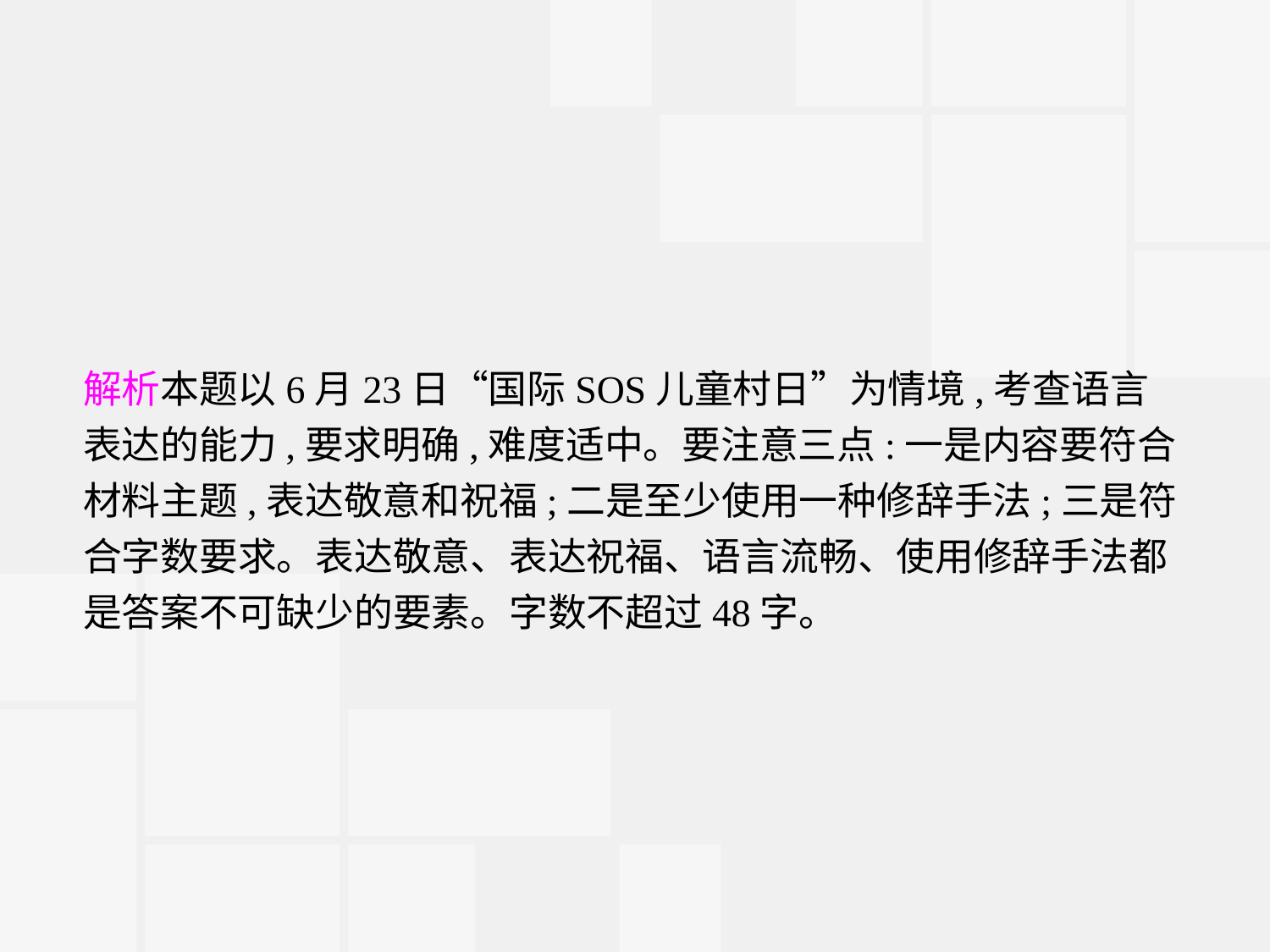

解析本题以6月23日“国际SOS儿童村日”为情境,考查语言表达的能力,要求明确,难度适中。要注意三点:一是内容要符合材料主题,表达敬意和祝福;二是至少使用一种修辞手法;三是符合字数要求。表达敬意、表达祝福、语言流畅、使用修辞手法都是答案不可缺少的要素。字数不超过48字。